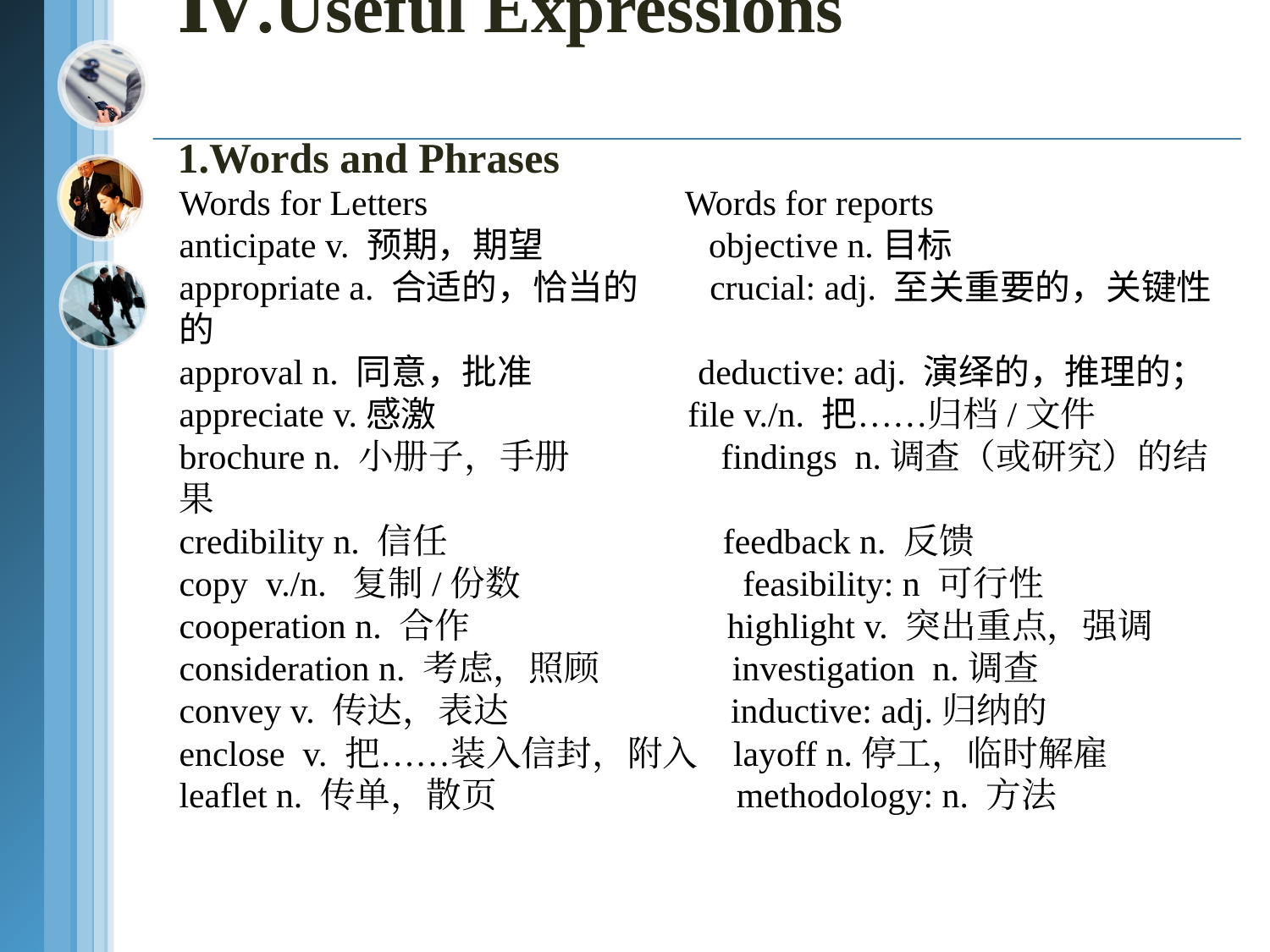

Ⅳ.Useful Expressions
1.Words and Phrases
Words for Letters                             Words for reports
anticipate v. 预期，期望                    objective n.目标
appropriate a. 合适的，恰当的        crucial: adj. 至关重要的，关键性的
approval n. 同意，批准                    deductive: adj. 演绎的，推理的；
appreciate v.感激                               file v./n. 把……归档/文件
brochure n. 小册子，手册                findings  n.调查（或研究）的结果
credibility n. 信任                              feedback n. 反馈
copy  v./n.  复制/份数                        feasibility: n 可行性
cooperation n. 合作                            highlight v. 突出重点，强调
consideration n. 考虑，照顾              investigation  n.调查
convey v. 传达，表达                        inductive: adj.归纳的
enclose  v. 把……装入信封，附入   layoff n.停工，临时解雇
leaflet n. 传单，散页                          methodology: n. 方法